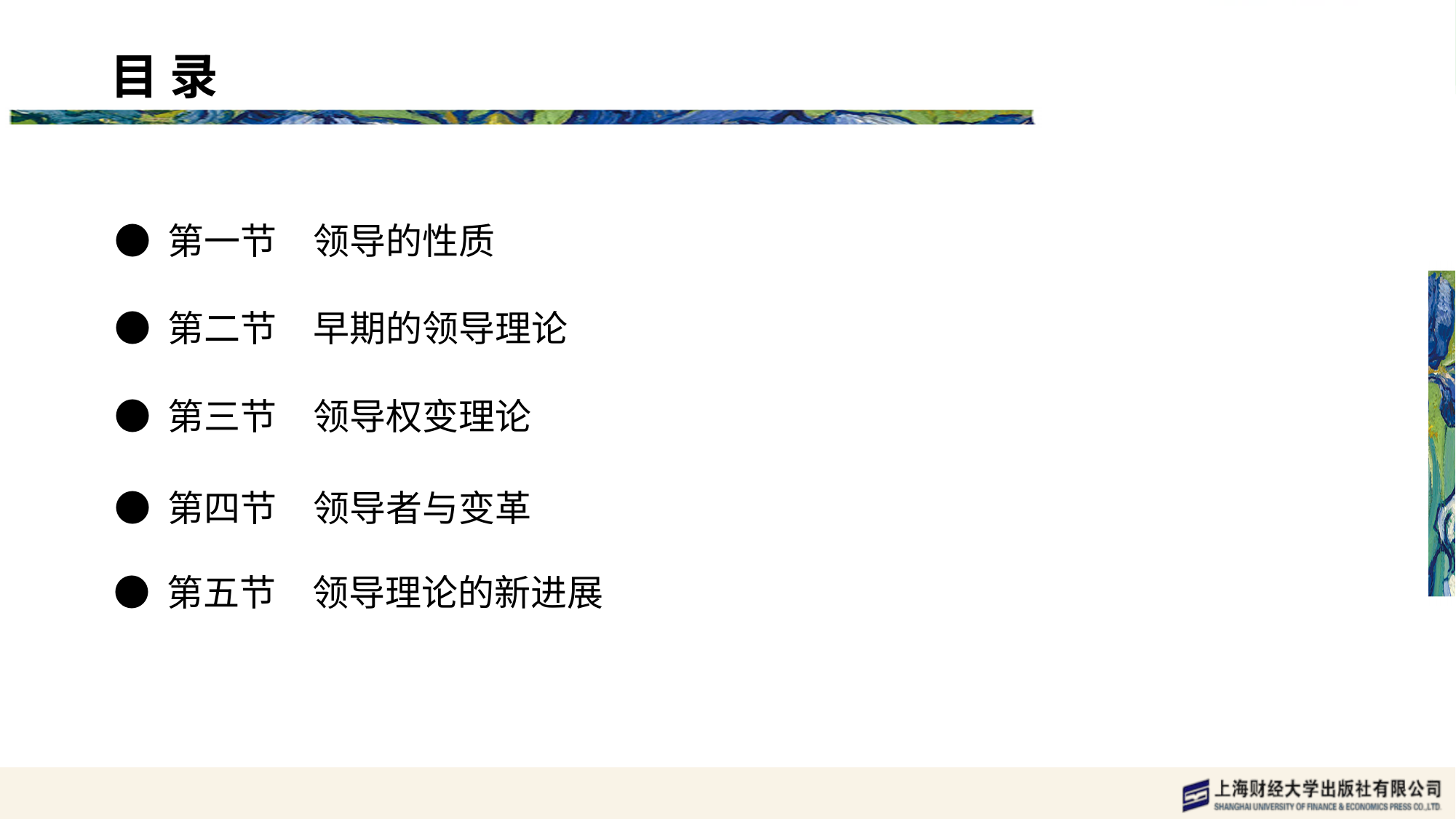

目 录  content
● 第一节　领导的性质
● 第二节　早期的领导理论
● 第三节　领导权变理论
● 第四节　领导者与变革
● 第五节　领导理论的新进展